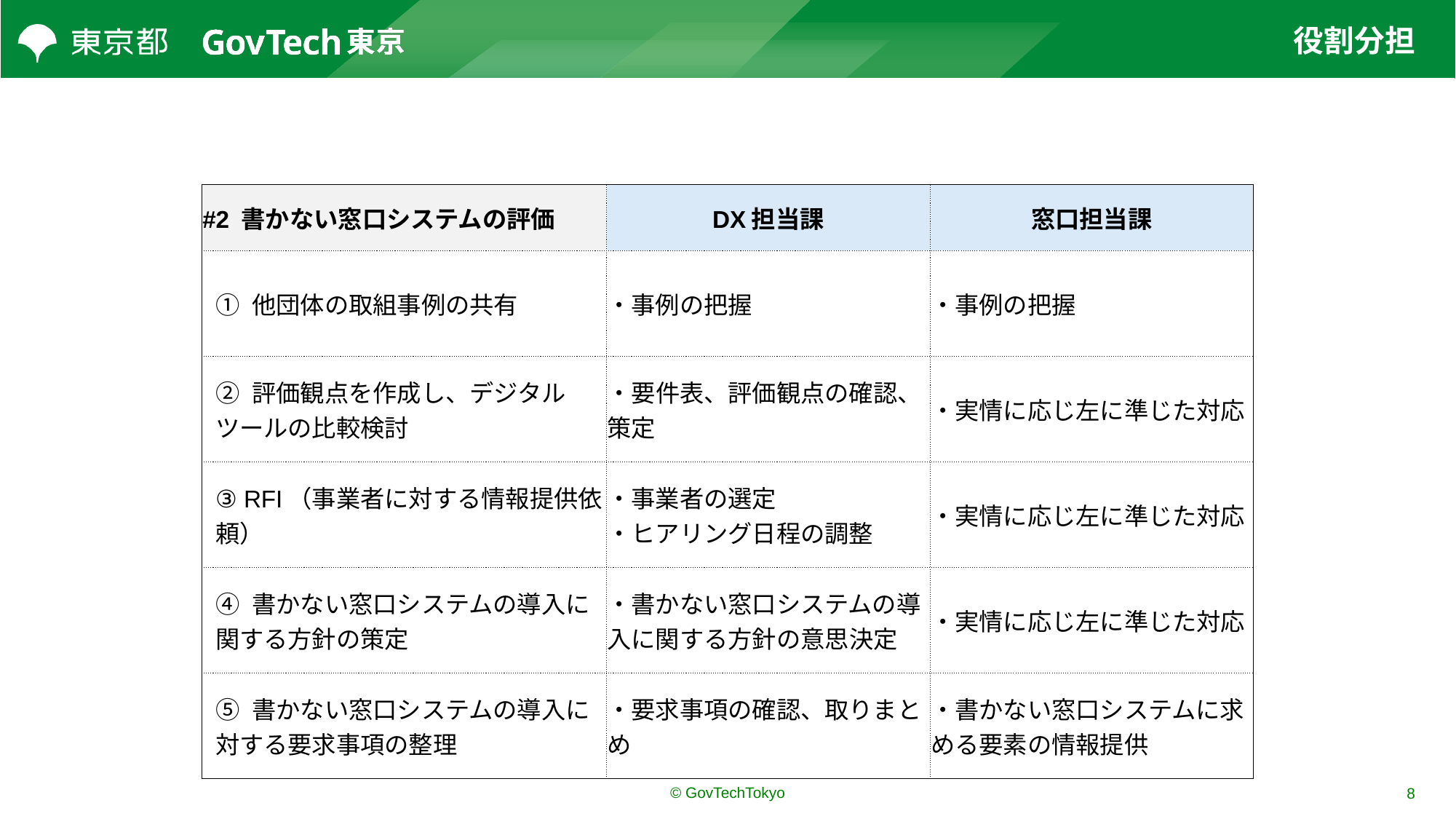

# 役割分担
| #2 書かない窓口システムの評価 | DX担当課 | 窓口担当課 |
| --- | --- | --- |
| ① 他団体の取組事例の共有 | ・事例の把握 | ・事例の把握 |
| ② 評価観点を作成し、デジタルツールの比較検討 | ・要件表、評価観点の確認、策定 | ・実情に応じ左に準じた対応 |
| ③ RFI（事業者に対する情報提供依頼） | ・事業者の選定 ・ヒアリング日程の調整 | ・実情に応じ左に準じた対応 |
| ④ 書かない窓口システムの導入に関する方針の策定 | ・書かない窓口システムの導入に関する方針の意思決定 | ・実情に応じ左に準じた対応 |
| ⑤ 書かない窓口システムの導入に対する要求事項の整理 | ・要求事項の確認、取りまとめ | ・書かない窓口システムに求める要素の情報提供 |
© GovTechTokyo
8